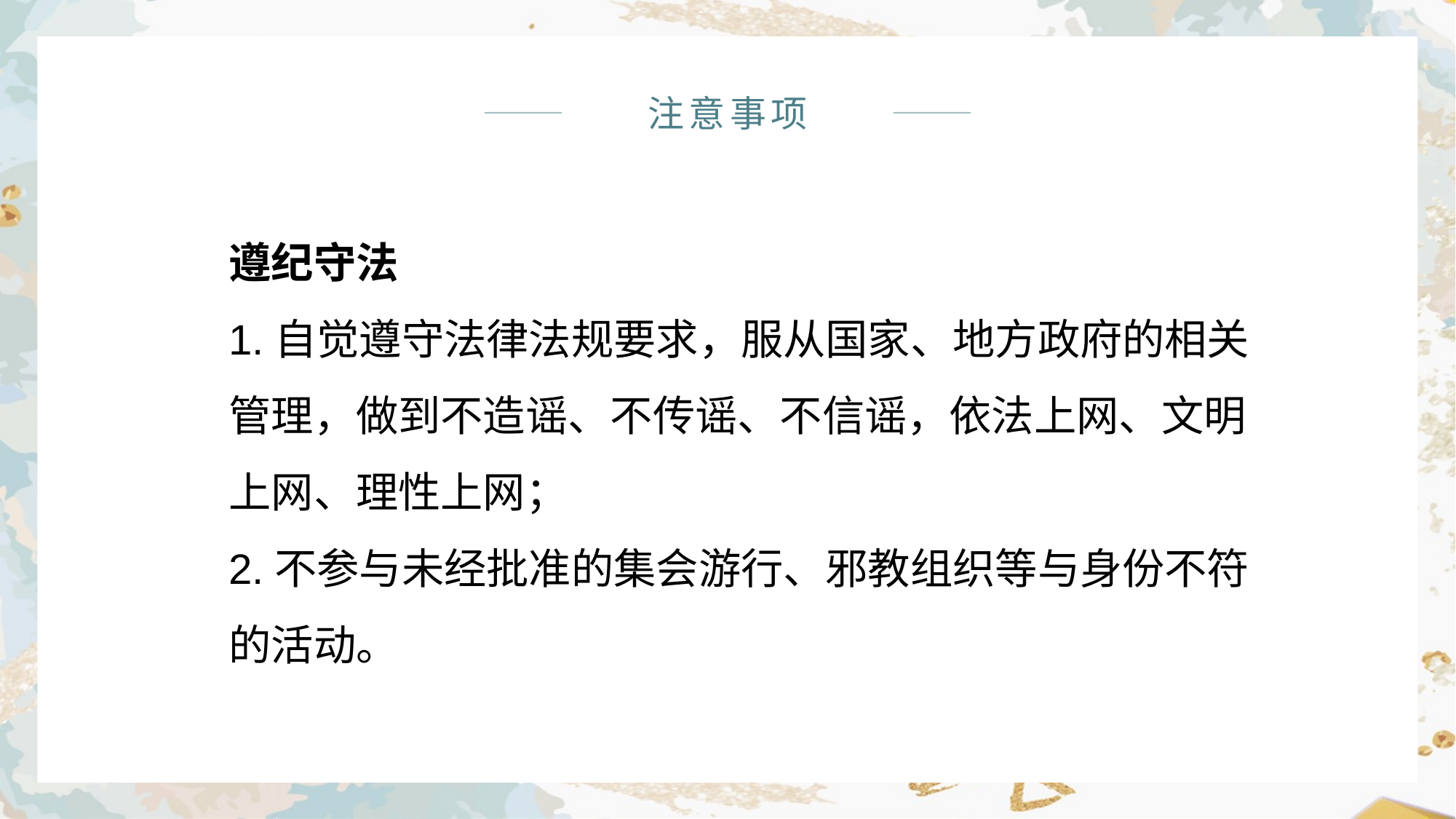

注意事项
遵纪守法
1.自觉遵守法律法规要求，服从国家、地方政府的相关管理，做到不造谣、不传谣、不信谣，依法上网、文明上网、理性上网；
2.不参与未经批准的集会游行、邪教组织等与身份不符的活动。